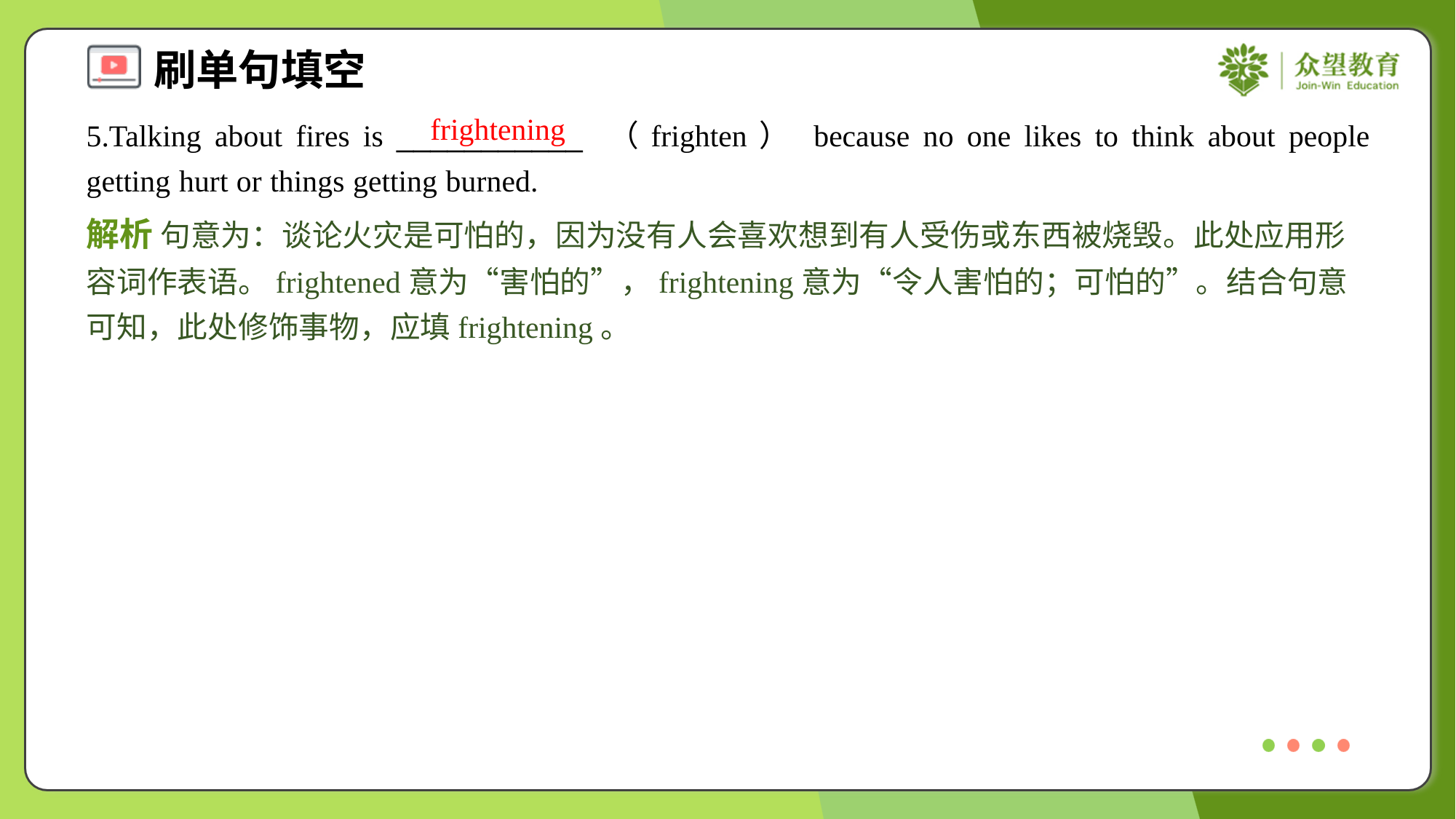

frightening
5.Talking about fires is ___________ （frighten） because no one likes to think about people getting hurt or things getting burned.
解析 句意为：谈论火灾是可怕的，因为没有人会喜欢想到有人受伤或东西被烧毁。此处应用形容词作表语。frightened意为“害怕的”，frightening意为“令人害怕的；可怕的”。结合句意可知，此处修饰事物，应填frightening。